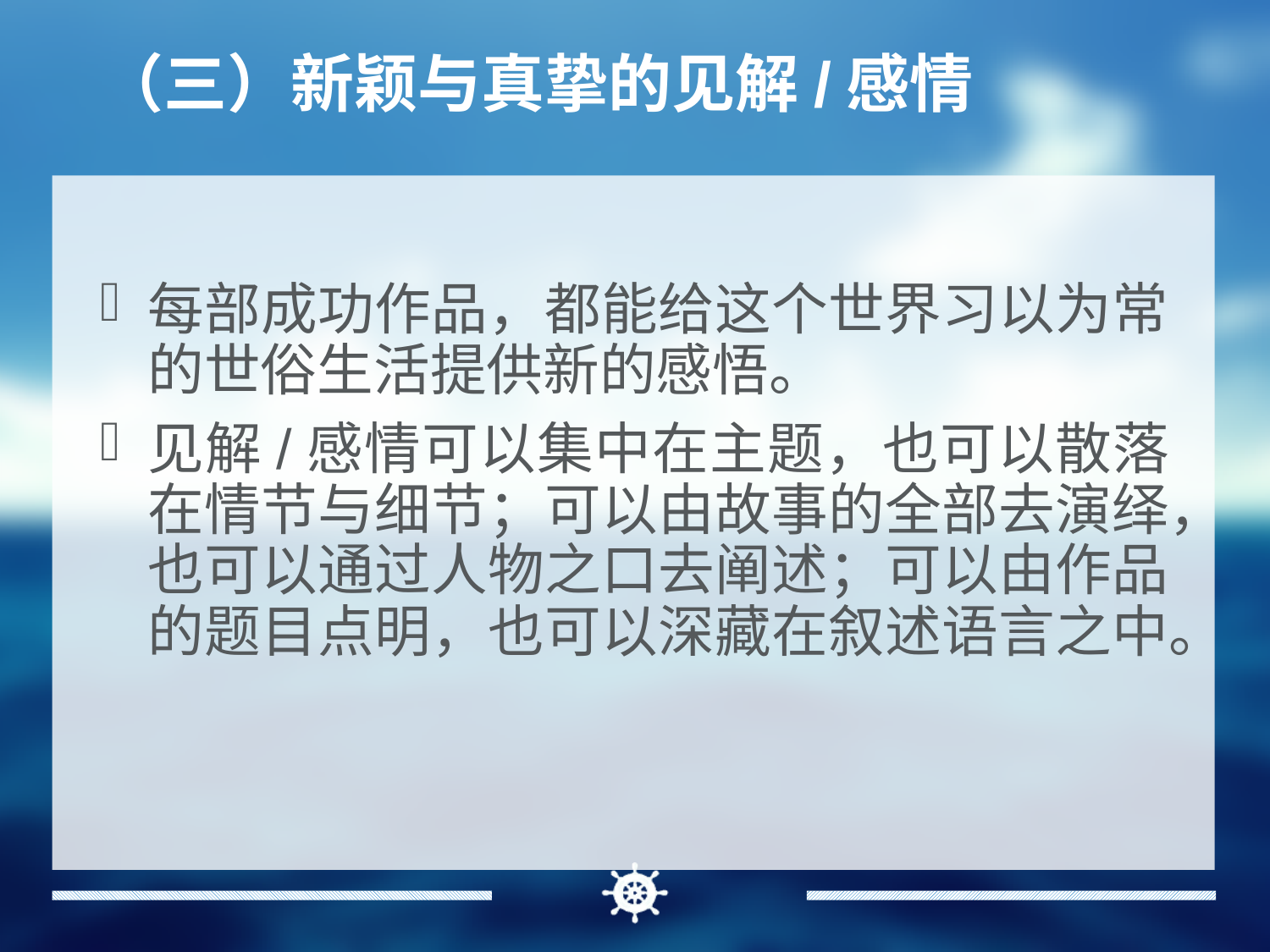

# （三）新颖与真挚的见解/感情

每部成功作品，都能给这个世界习以为常的世俗生活提供新的感悟。
见解/感情可以集中在主题，也可以散落在情节与细节；可以由故事的全部去演绎，也可以通过人物之口去阐述；可以由作品的题目点明，也可以深藏在叙述语言之中。